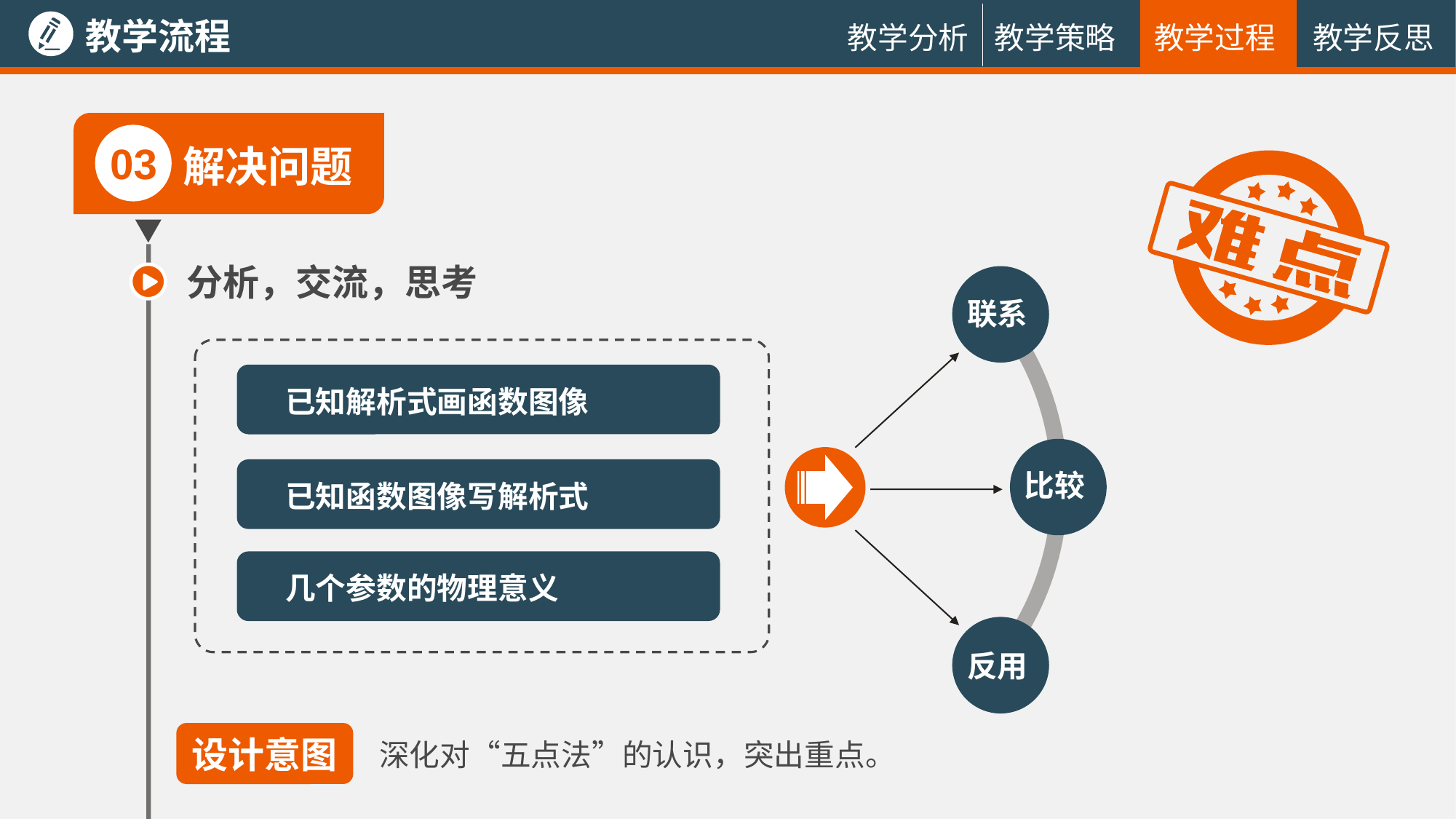

教学流程

教学过程
教学反思
教学分析
教学策略

03
解决问题

分析，交流，思考

联系

已知解析式画函数图像

比较
已知函数图像写解析式

几个参数的物理意义

反用

设计意图
深化对“五点法”的认识，突出重点。